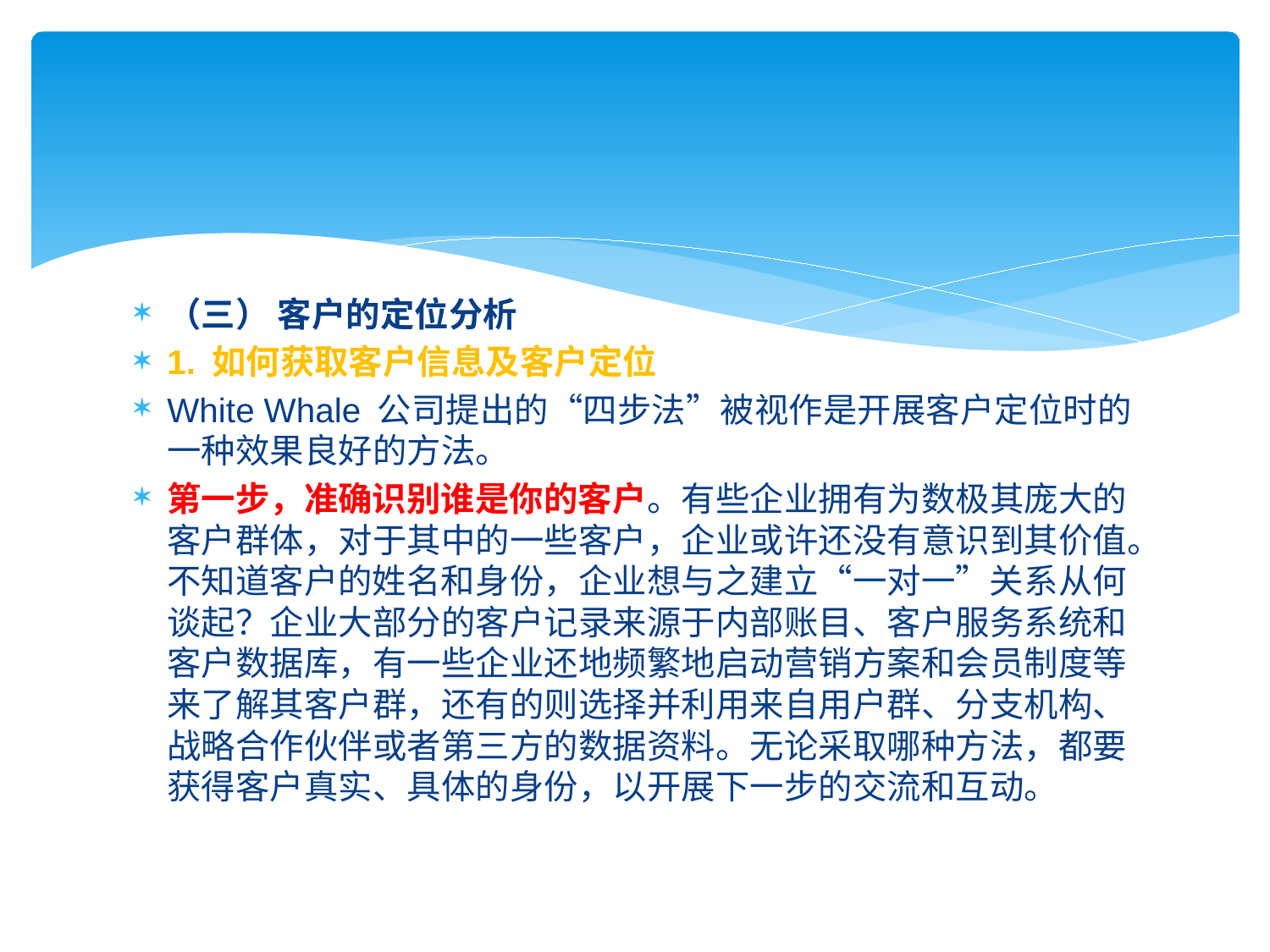

（三） 客户的定位分析
1. 如何获取客户信息及客户定位
White Whale 公司提出的“四步法”被视作是开展客户定位时的一种效果良好的方法。
第一步，准确识别谁是你的客户。有些企业拥有为数极其庞大的客户群体，对于其中的一些客户，企业或许还没有意识到其价值。不知道客户的姓名和身份，企业想与之建立“一对一”关系从何谈起？企业大部分的客户记录来源于内部账目、客户服务系统和客户数据库，有一些企业还地频繁地启动营销方案和会员制度等来了解其客户群，还有的则选择并利用来自用户群、分支机构、战略合作伙伴或者第三方的数据资料。无论采取哪种方法，都要获得客户真实、具体的身份，以开展下一步的交流和互动。